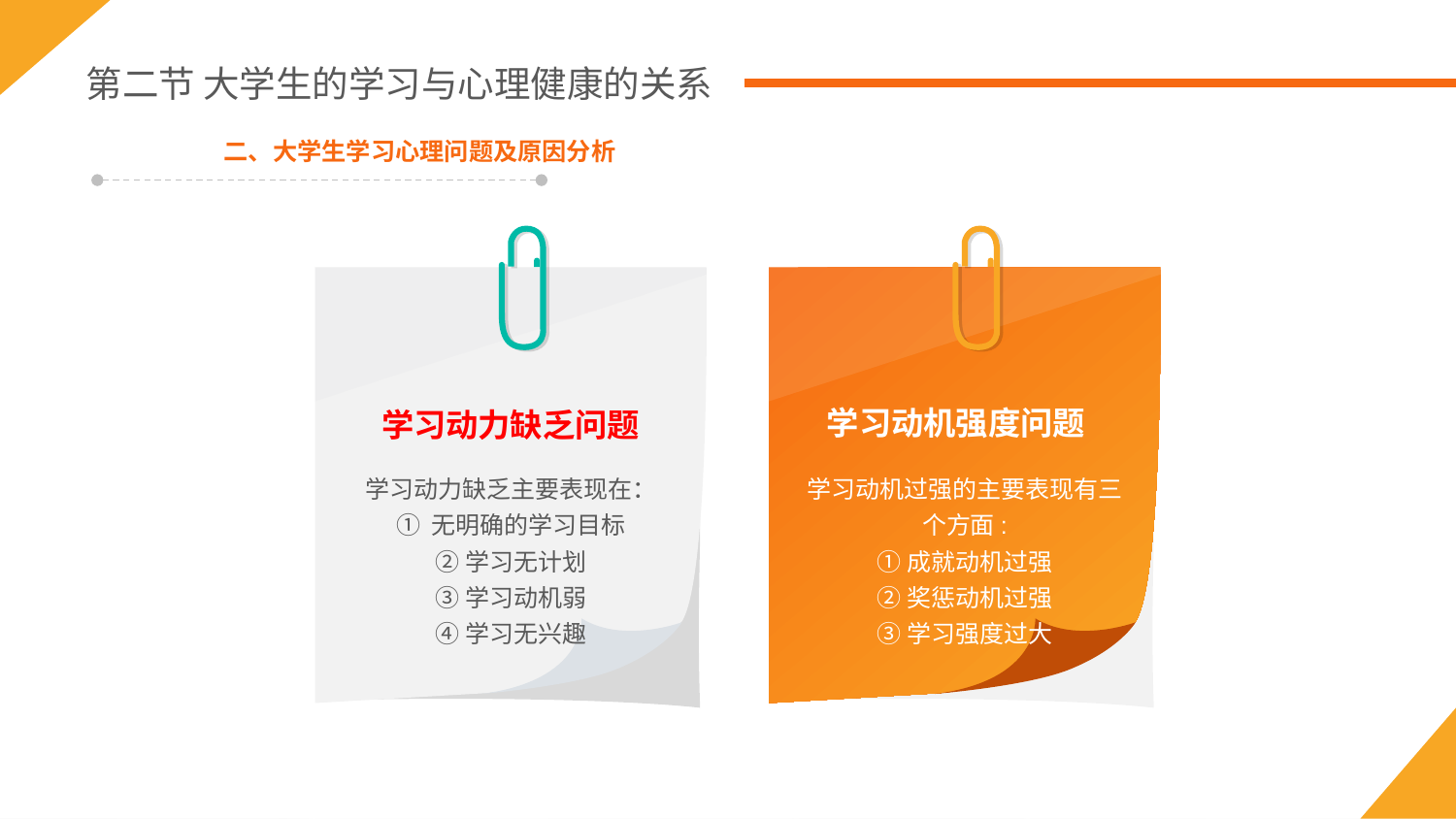

第二节 大学生的学习与心理健康的关系
二、大学生学习心理问题及原因分析

学习动力缺乏问题
学习动力缺乏主要表现在：
① 无明确的学习目标
②学习无计划
③学习动机弱
④学习无兴趣

学习动机强度问题
学习动机过强的主要表现有三个方面:
①成就动机过强
②奖惩动机过强
③学习强度过大